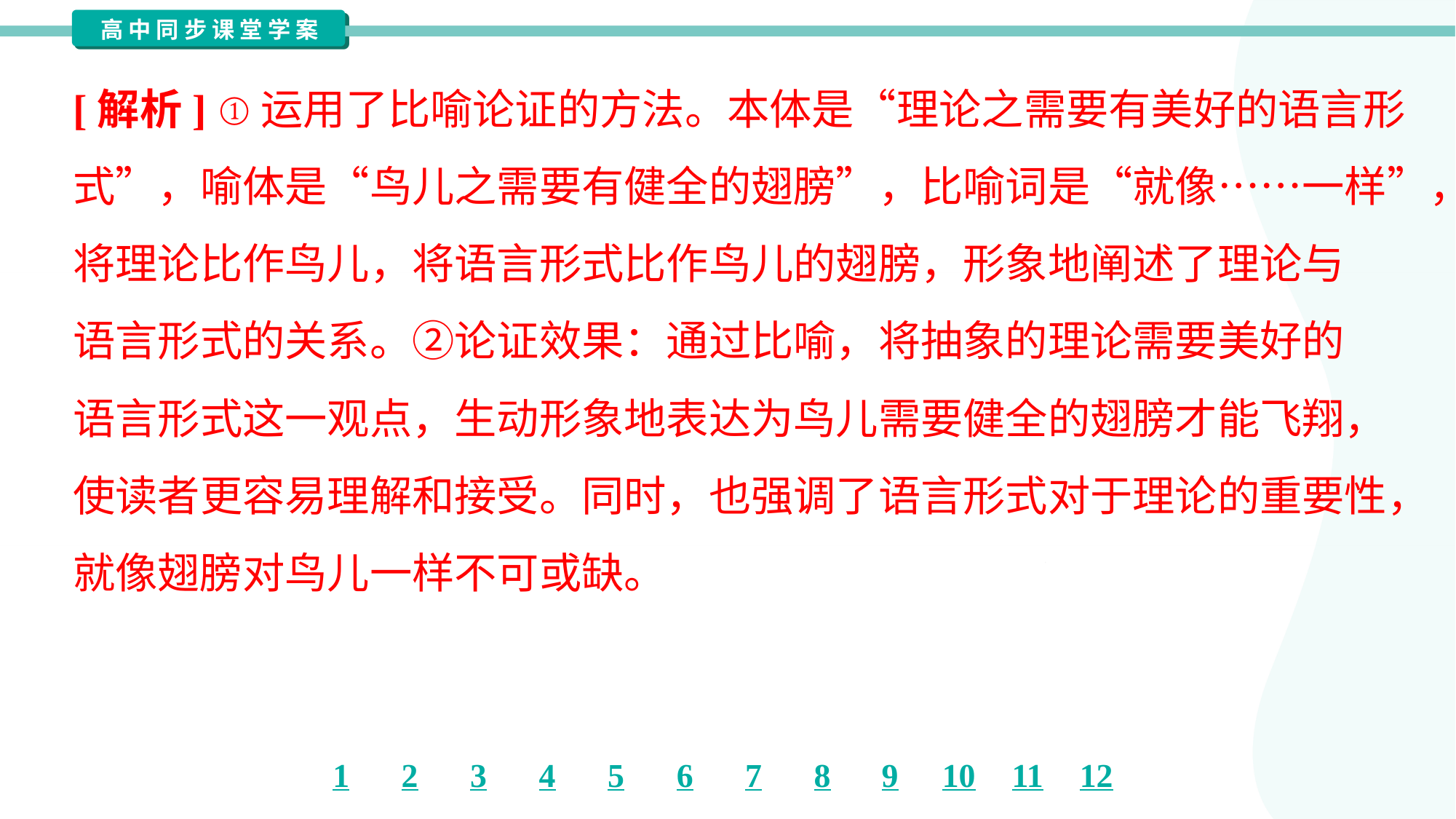

[解析] ①运用了比喻论证的方法。本体是“理论之需要有美好的语言形
式”，喻体是“鸟儿之需要有健全的翅膀”，比喻词是“就像……一样”，
将理论比作鸟儿，将语言形式比作鸟儿的翅膀，形象地阐述了理论与
语言形式的关系。②论证效果：通过比喻，将抽象的理论需要美好的
语言形式这一观点，生动形象地表达为鸟儿需要健全的翅膀才能飞翔，
使读者更容易理解和接受。同时，也强调了语言形式对于理论的重要性，
就像翅膀对鸟儿一样不可或缺。